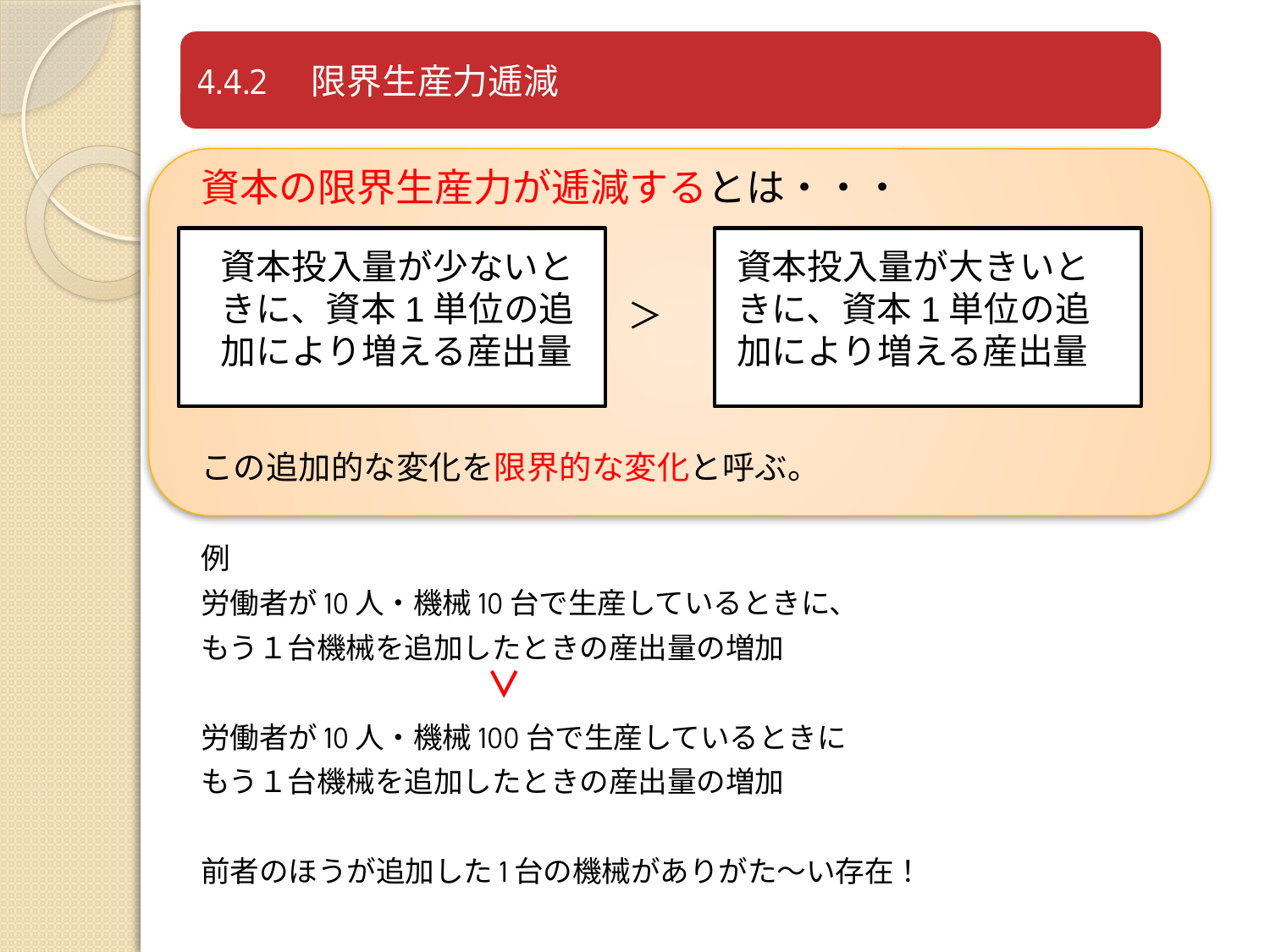

4.4.2　限界生産力逓減

資本の限界生産力が逓減するとは・・・

この追加的な変化を限界的な変化と呼ぶ。

例
労働者が10人・機械10台で生産しているときに、
もう１台機械を追加したときの産出量の増加

労働者が10人・機械100台で生産しているときに
もう１台機械を追加したときの産出量の増加

前者のほうが追加した1台の機械がありがた～い存在！

資本投入量が少ないときに、資本1単位の追加により増える産出量

資本投入量が大きいときに、資本1単位の追加により増える産出量

＞
＜